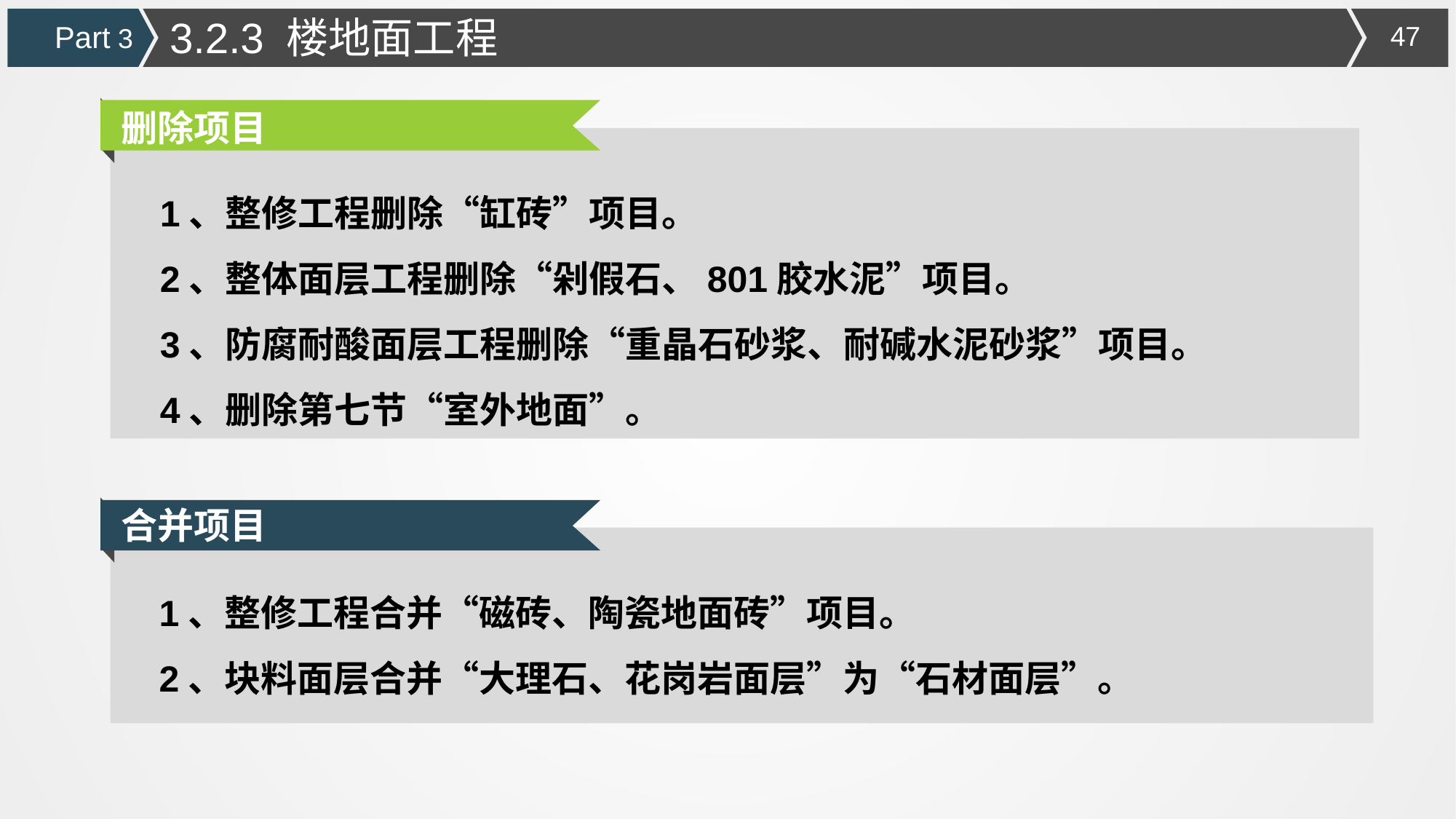

3.2.3 楼地面工程
Part 3

删除项目

1、整修工程删除“缸砖”项目。
2、整体面层工程删除“剁假石、801胶水泥”项目。
3、防腐耐酸面层工程删除“重晶石砂浆、耐碱水泥砂浆”项目。
4、删除第七节“室外地面”。

合并项目

1、整修工程合并“磁砖、陶瓷地面砖”项目。
2、块料面层合并“大理石、花岗岩面层”为“石材面层”。